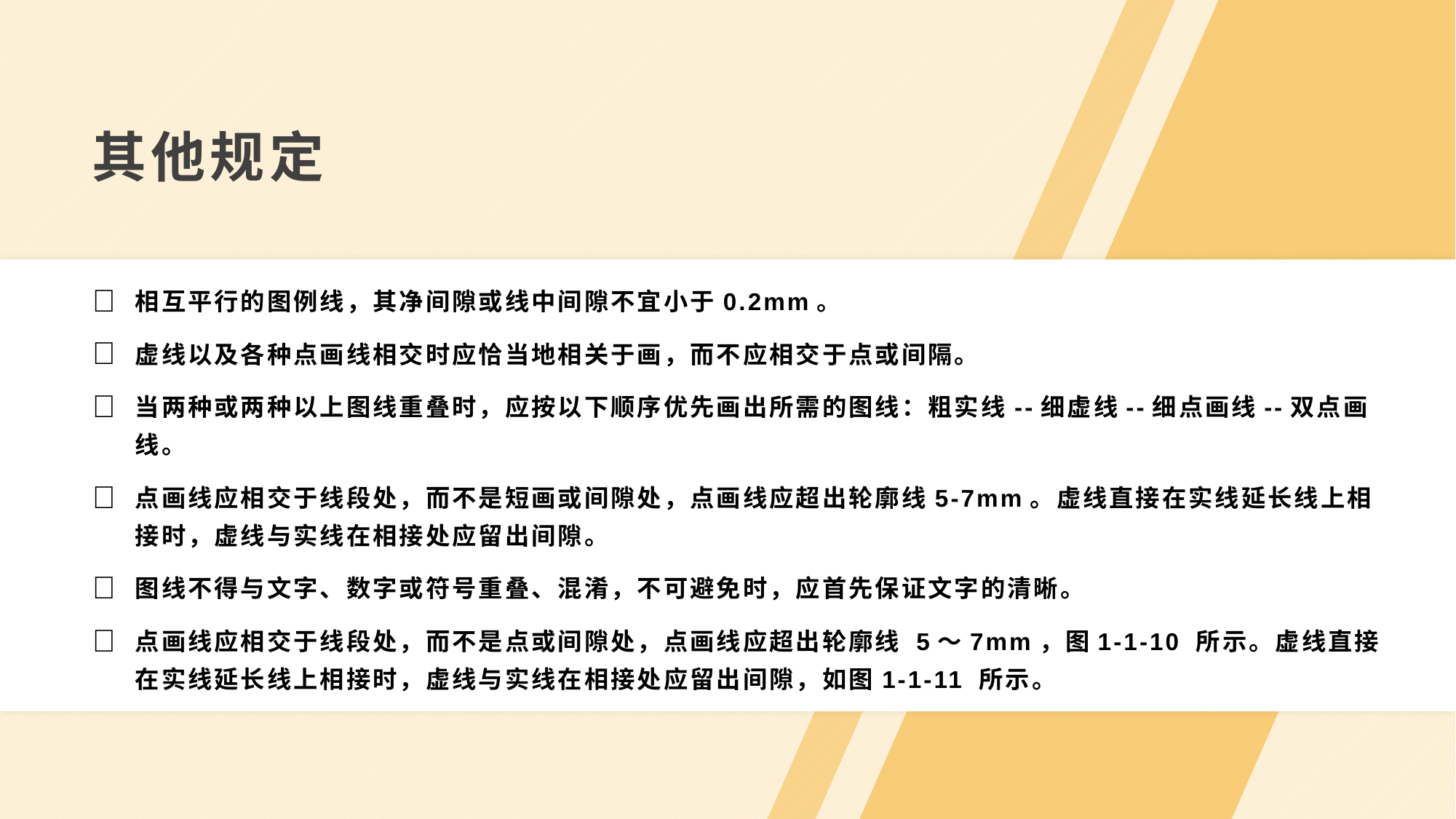

其他规定

相互平行的图例线，其净间隙或线中间隙不宜小于0.2mm。
虚线以及各种点画线相交时应恰当地相关于画，而不应相交于点或间隔。
当两种或两种以上图线重叠时，应按以下顺序优先画出所需的图线：粗实线--细虚线--细点画线--双点画线。
点画线应相交于线段处，而不是短画或间隙处，点画线应超出轮廓线5-7mm。虚线直接在实线延长线上相接时，虚线与实线在相接处应留出间隙。
图线不得与文字、数字或符号重叠、混淆，不可避免时，应首先保证文字的清晰。
点画线应相交于线段处，而不是点或间隙处，点画线应超出轮廓线 5～7mm，图1-1-10 所示。虚线直接在实线延长线上相接时，虚线与实线在相接处应留出间隙，如图1-1-11 所示。